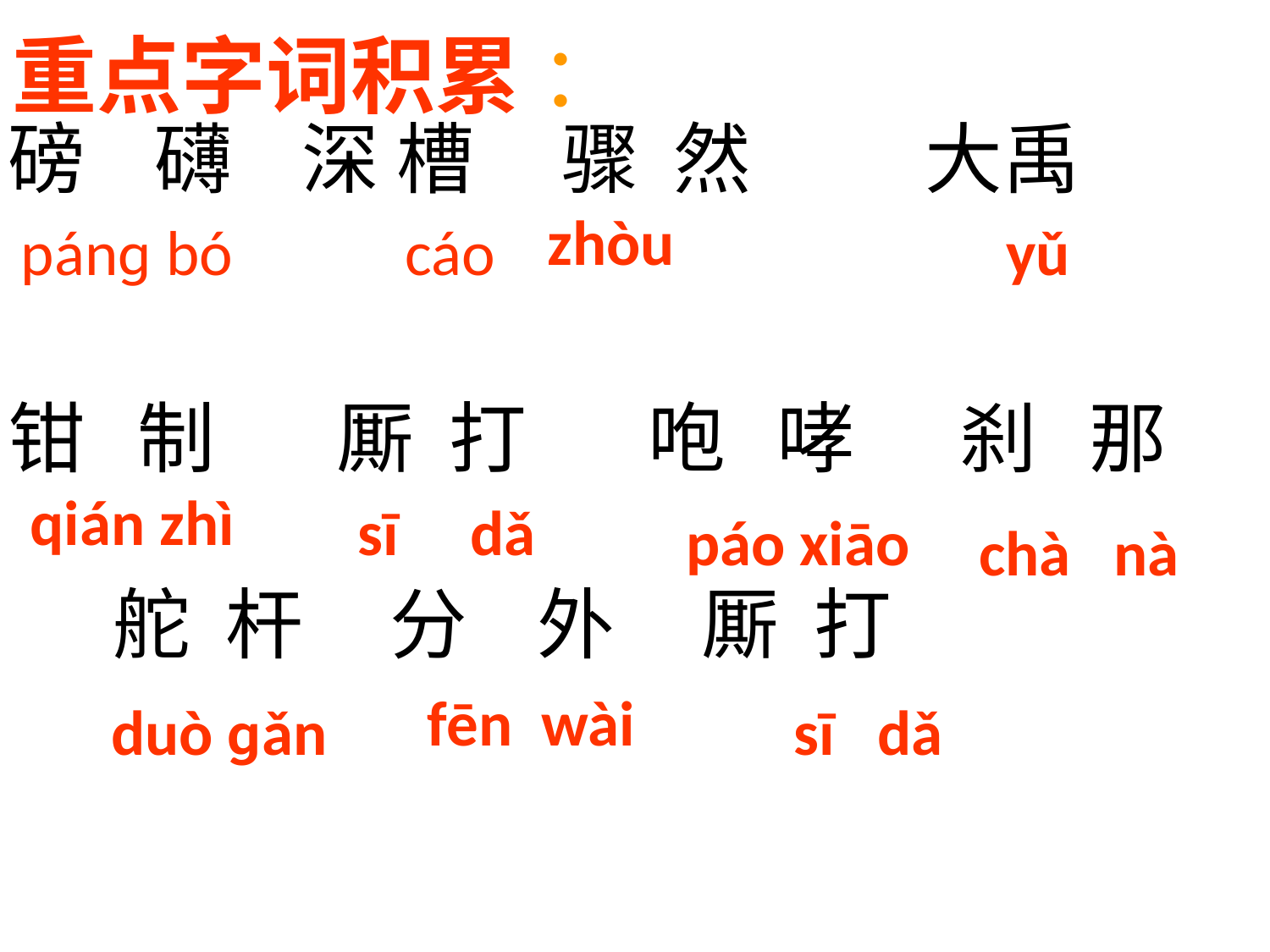

重点字词积累 ：
磅    礴    深 槽     骤  然          大禹

钳   制       厮  打       咆   哮      刹   那

     舵  杆     分    外     厮  打

zhòu
pánɡ bó
   cáo
  yǔ
qián zhì
sī     dǎ
páo xiāo
chà   nà
fēn  wài
duò ɡǎn
sī   dǎ